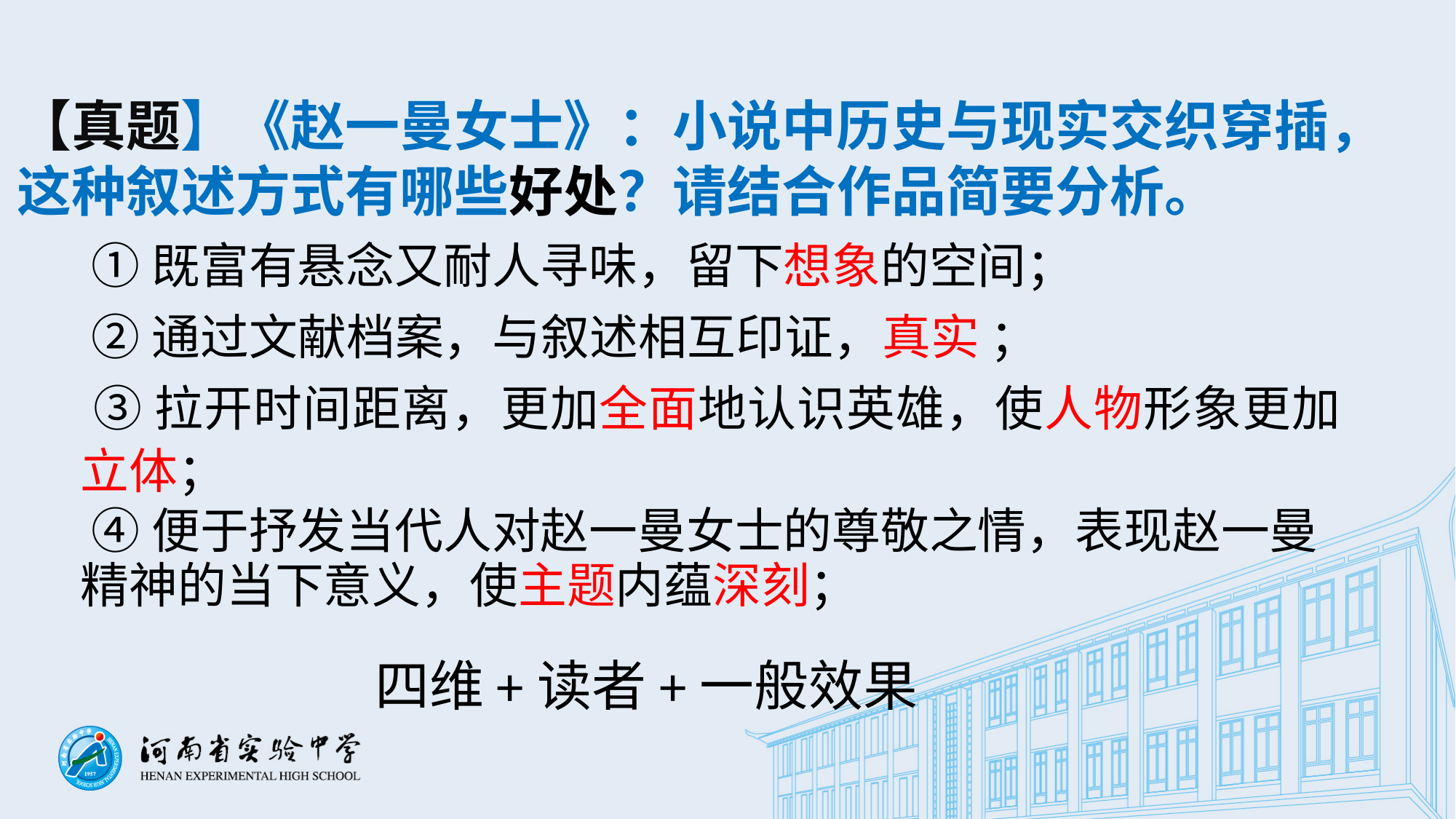

【真题】《赵一曼女士》：小说中历史与现实交织穿插，这种叙述方式有哪些好处？请结合作品简要分析。
 ①既富有悬念又耐人寻味，留下想象的空间；
 ②通过文献档案，与叙述相互印证，真实 ；
 ③拉开时间距离，更加全面地认识英雄，使人物形象更加立体；
 ④便于抒发当代人对赵一曼女士的尊敬之情，表现赵一曼精神的当下意义，使主题内蕴深刻；
四维+读者+一般效果